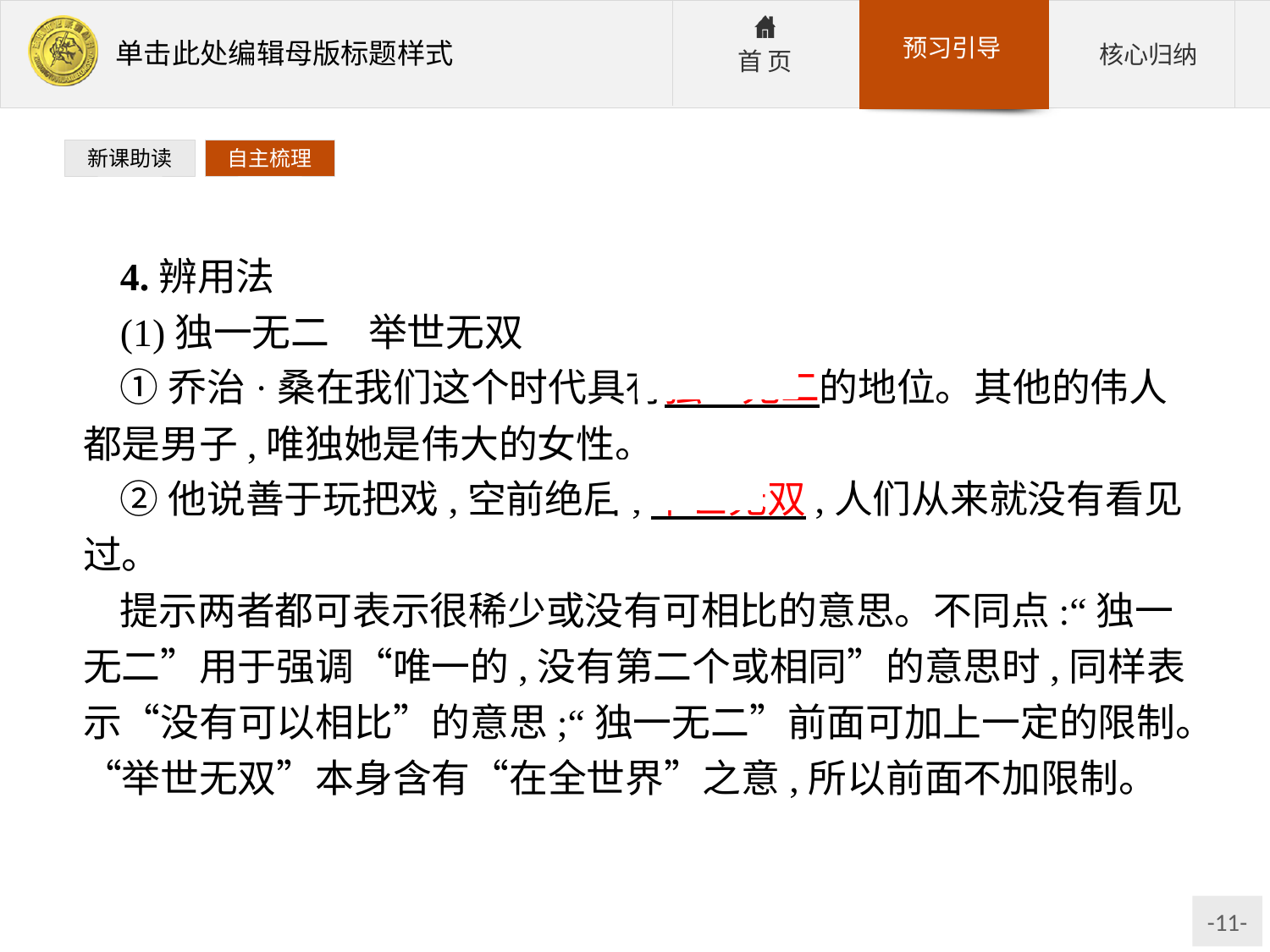

新课助读
自主梳理
4.辨用法
(1)独一无二　举世无双
①乔治·桑在我们这个时代具有独一无二的地位。其他的伟人都是男子,唯独她是伟大的女性。
②他说善于玩把戏,空前绝后,举世无双,人们从来就没有看见过。
提示两者都可表示很稀少或没有可相比的意思。不同点:“独一无二”用于强调“唯一的,没有第二个或相同”的意思时,同样表示“没有可以相比”的意思;“独一无二”前面可加上一定的限制。“举世无双”本身含有“在全世界”之意,所以前面不加限制。